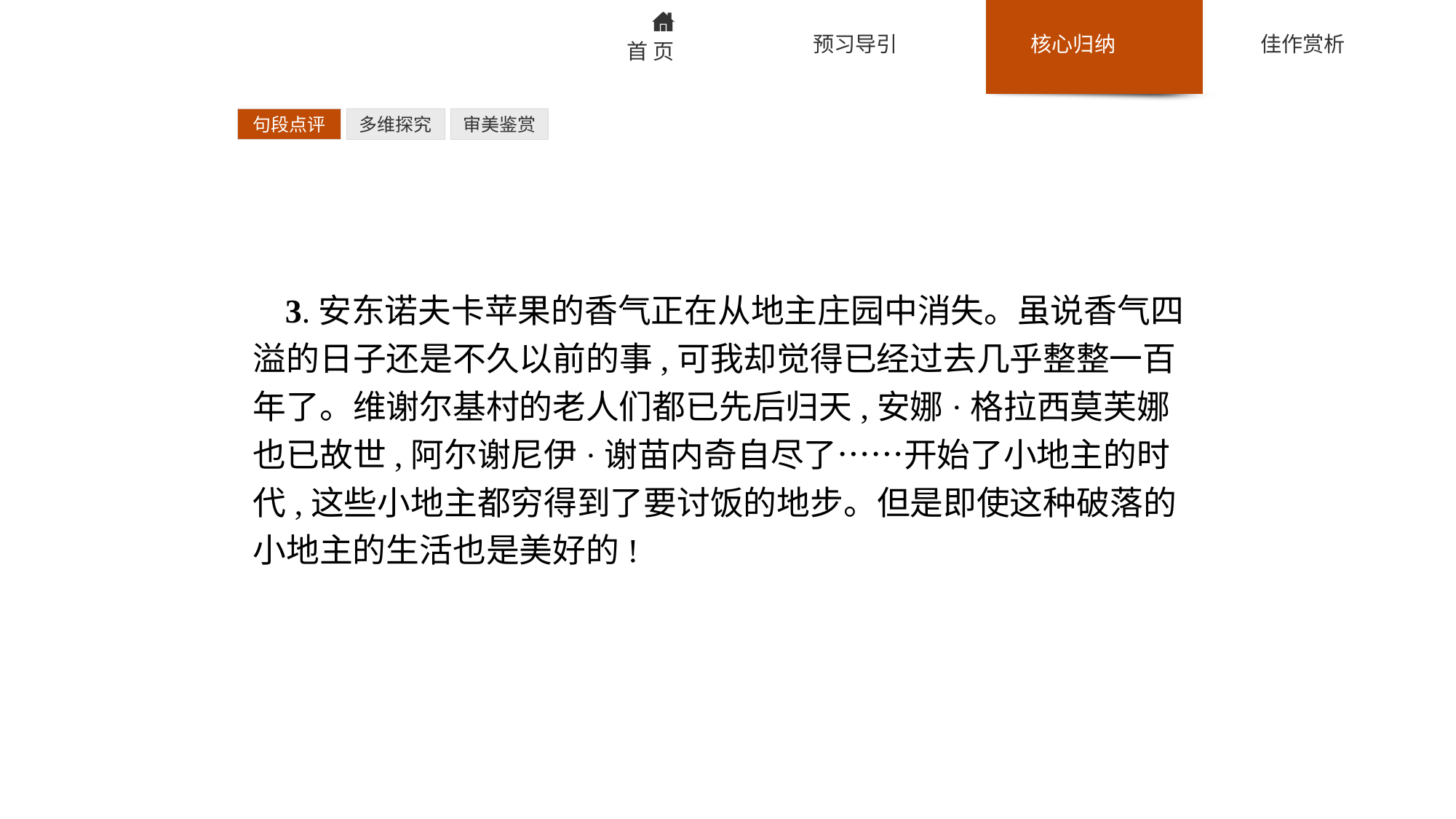

句段点评
多维探究
审美鉴赏
3.安东诺夫卡苹果的香气正在从地主庄园中消失。虽说香气四溢的日子还是不久以前的事,可我却觉得已经过去几乎整整一百年了。维谢尔基村的老人们都已先后归天,安娜·格拉西莫芙娜也已故世,阿尔谢尼伊·谢苗内奇自尽了……开始了小地主的时代,这些小地主都穷得到了要讨饭的地步。但是即使这种破落的小地主的生活也是美好的!